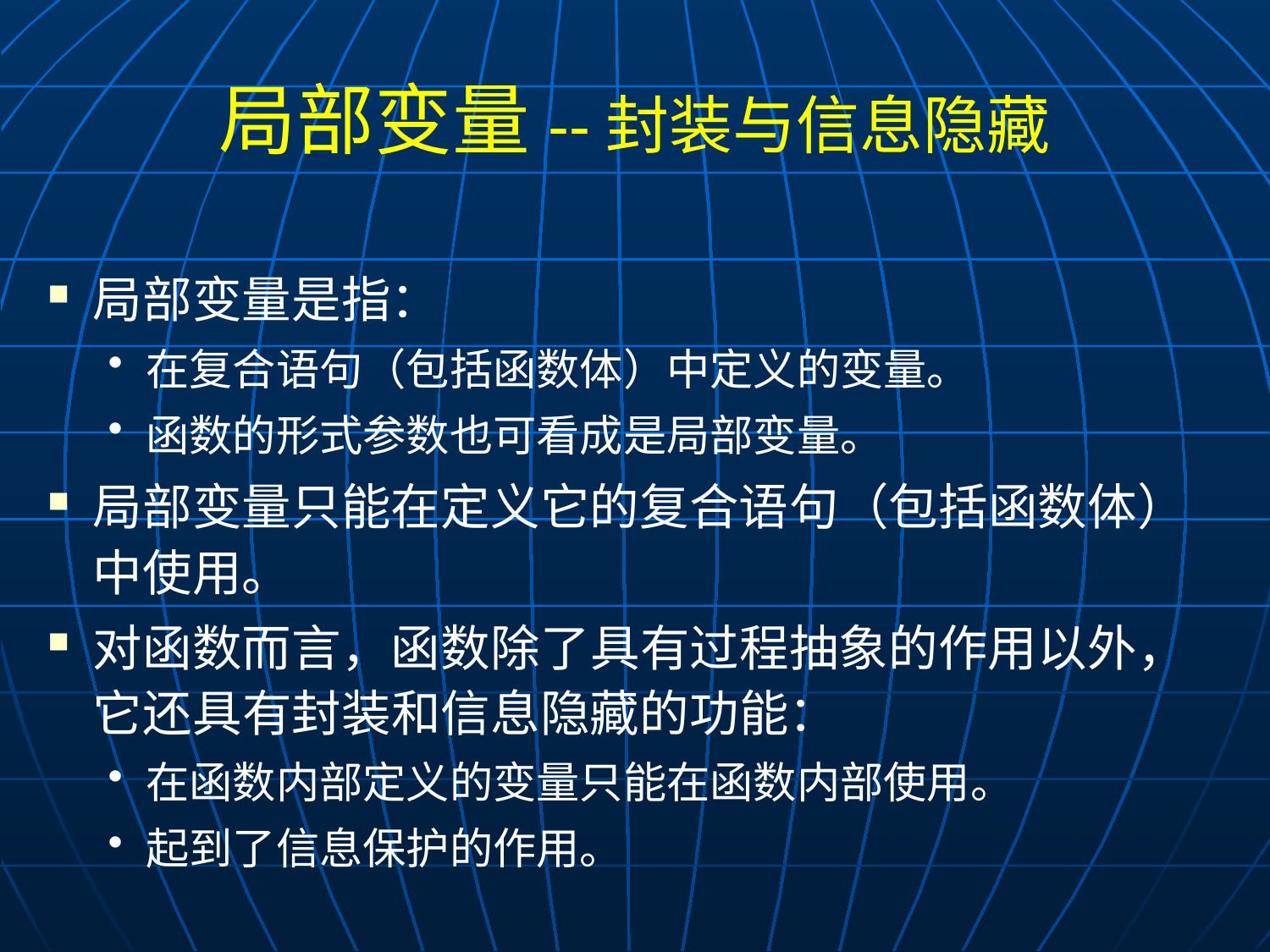

# 局部变量--封装与信息隐藏
局部变量是指：
在复合语句（包括函数体）中定义的变量。
函数的形式参数也可看成是局部变量。
局部变量只能在定义它的复合语句（包括函数体）中使用。
对函数而言，函数除了具有过程抽象的作用以外，它还具有封装和信息隐藏的功能：
在函数内部定义的变量只能在函数内部使用。
起到了信息保护的作用。